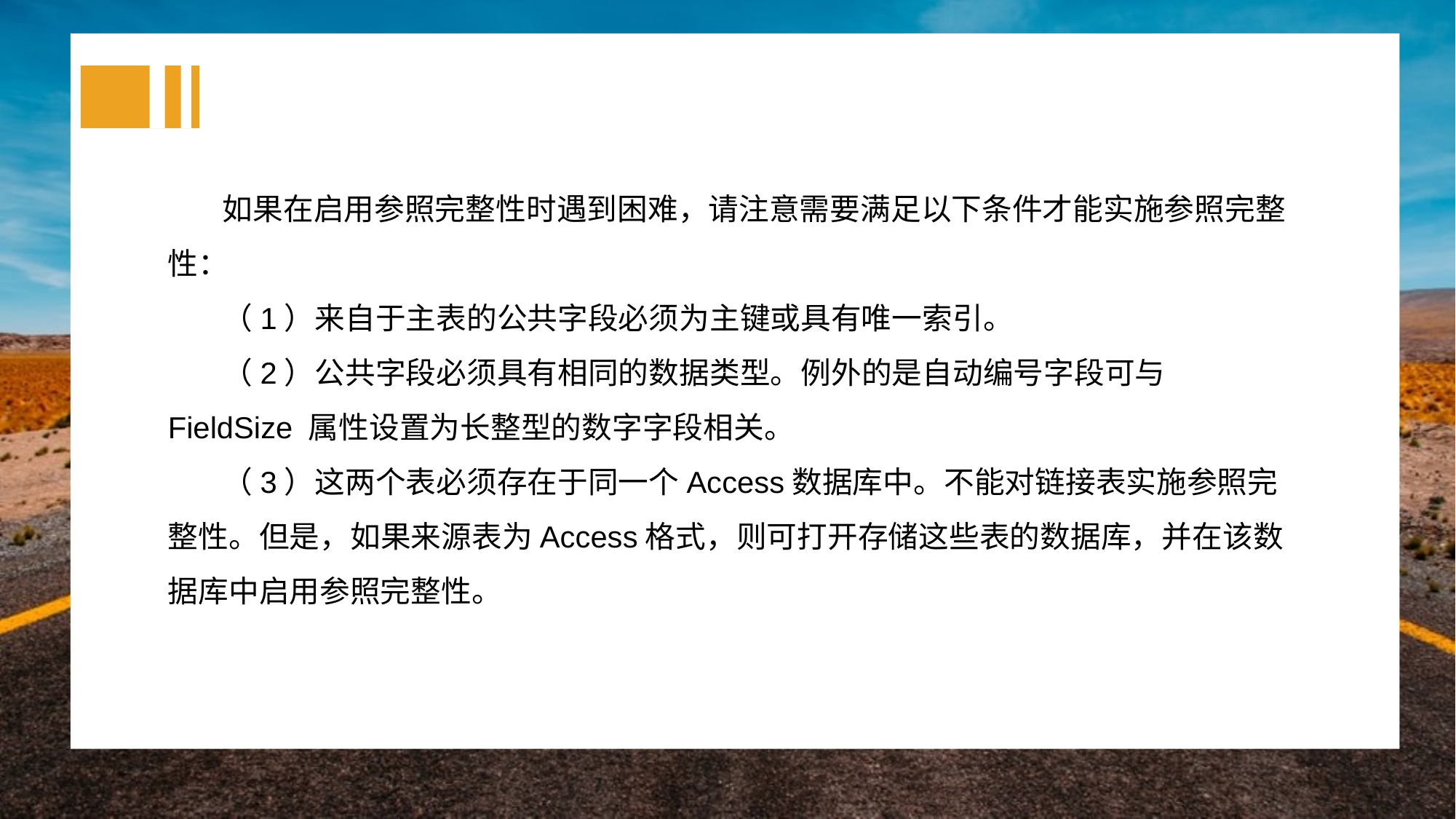

如果在启用参照完整性时遇到困难，请注意需要满足以下条件才能实施参照完整性：
（1）来自于主表的公共字段必须为主键或具有唯一索引。
（2）公共字段必须具有相同的数据类型。例外的是自动编号字段可与 FieldSize 属性设置为长整型的数字字段相关。
（3）这两个表必须存在于同一个Access数据库中。不能对链接表实施参照完整性。但是，如果来源表为Access格式，则可打开存储这些表的数据库，并在该数据库中启用参照完整性。